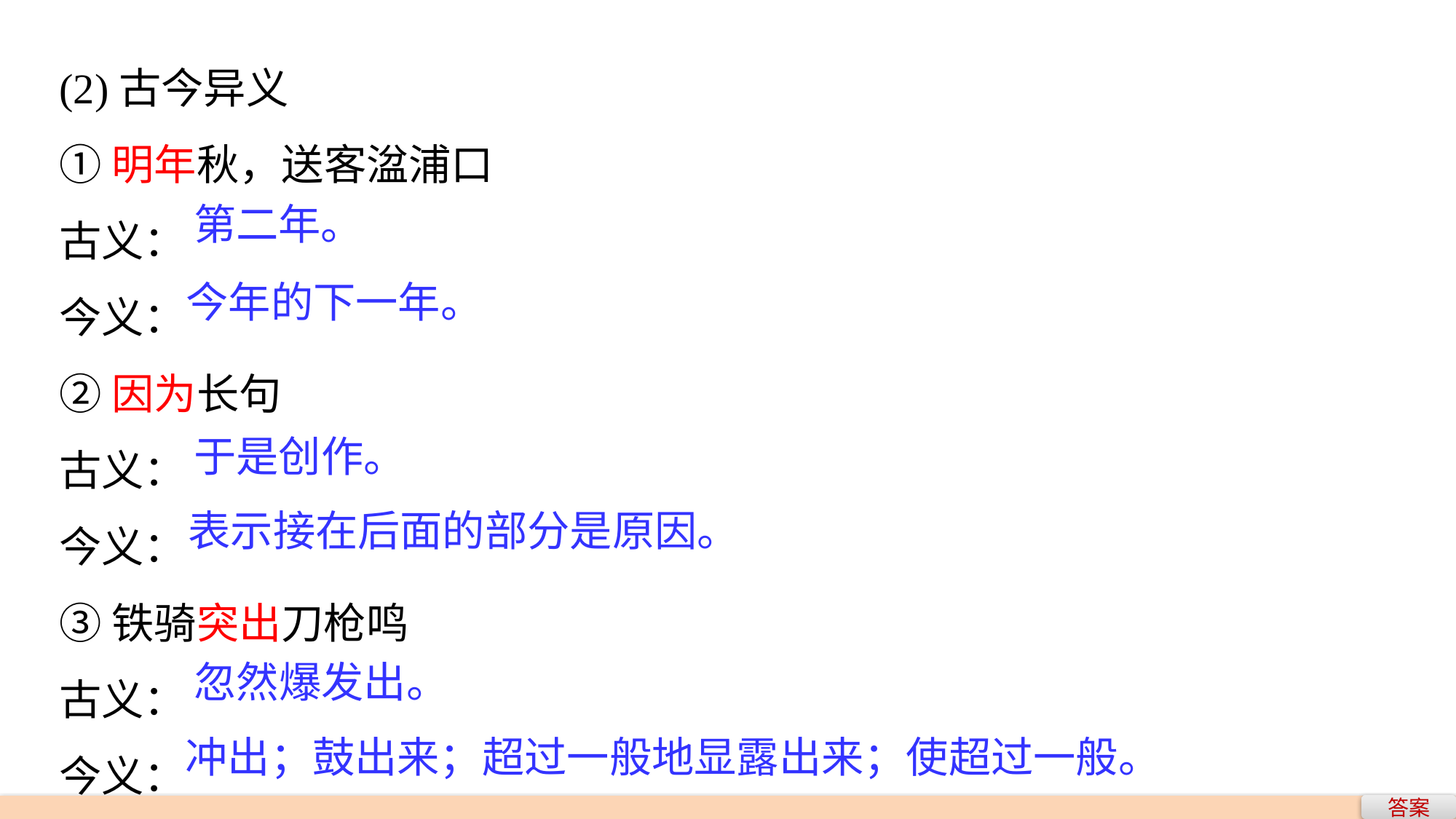

(2)古今异义
①明年秋，送客湓浦口
古义：
今义：
②因为长句
古义：
今义：
③铁骑突出刀枪鸣
古义：
今义：
第二年。
今年的下一年。
于是创作。
表示接在后面的部分是原因。
忽然爆发出。
冲出；鼓出来；超过一般地显露出来；使超过一般。
答案